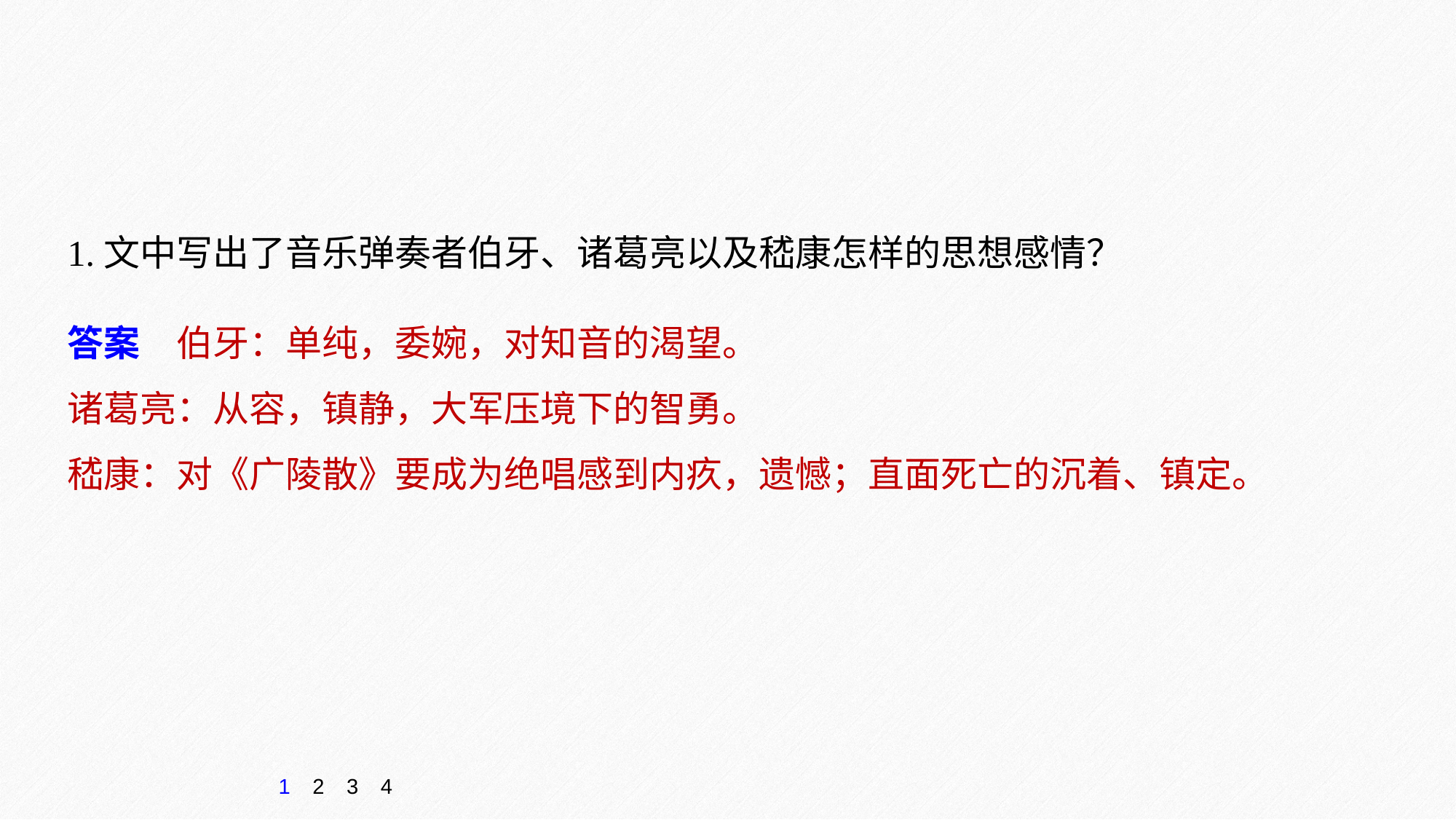

1.文中写出了音乐弹奏者伯牙、诸葛亮以及嵇康怎样的思想感情？
答案　伯牙：单纯，委婉，对知音的渴望。
诸葛亮：从容，镇静，大军压境下的智勇。
嵇康：对《广陵散》要成为绝唱感到内疚，遗憾；直面死亡的沉着、镇定。
1
2
3
4